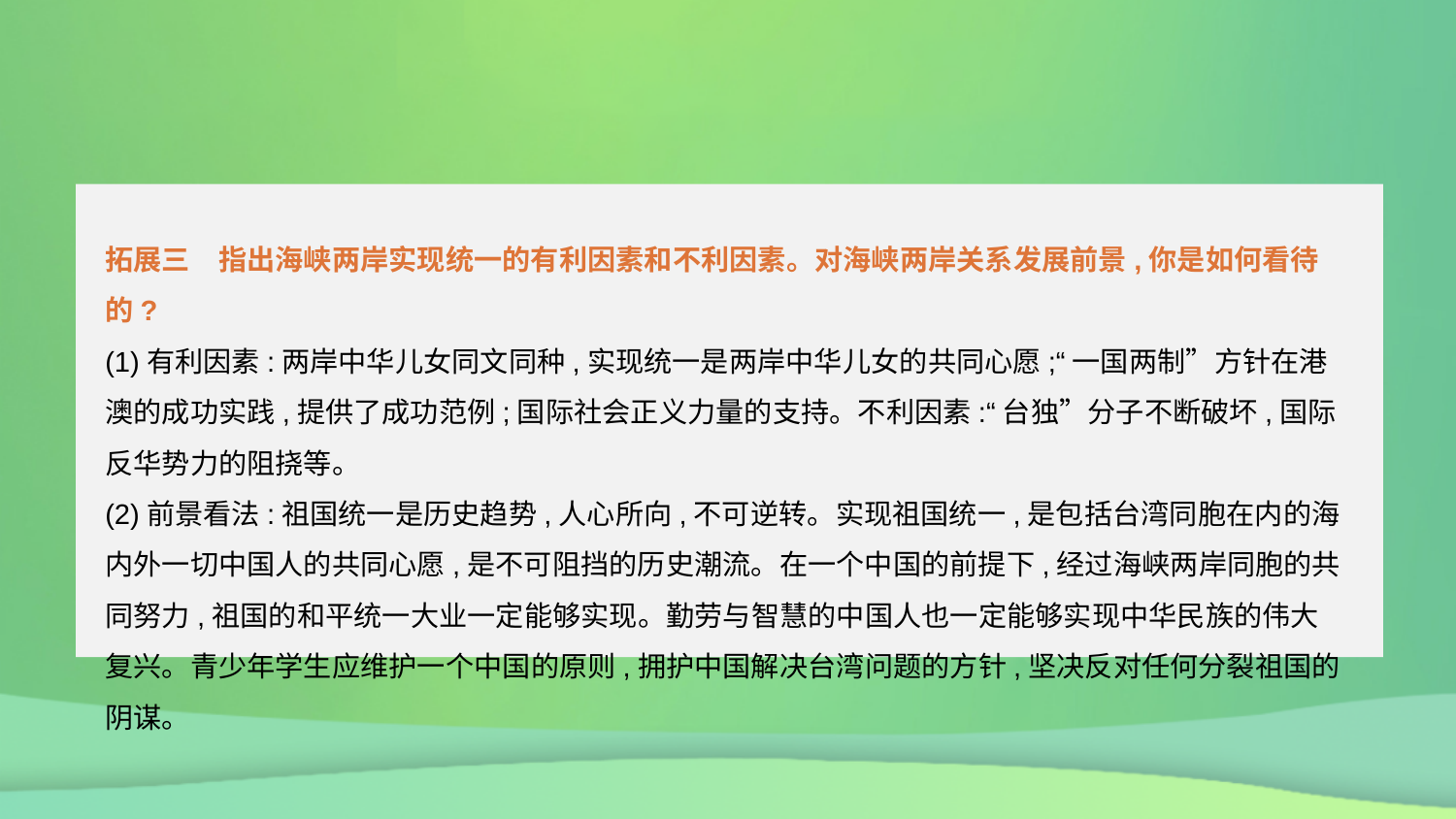

拓展三　指出海峡两岸实现统一的有利因素和不利因素。对海峡两岸关系发展前景,你是如何看待的?
(1)有利因素:两岸中华儿女同文同种,实现统一是两岸中华儿女的共同心愿;“一国两制”方针在港澳的成功实践,提供了成功范例;国际社会正义力量的支持。不利因素:“台独”分子不断破坏,国际反华势力的阻挠等。
(2)前景看法:祖国统一是历史趋势,人心所向,不可逆转。实现祖国统一,是包括台湾同胞在内的海内外一切中国人的共同心愿,是不可阻挡的历史潮流。在一个中国的前提下,经过海峡两岸同胞的共同努力,祖国的和平统一大业一定能够实现。勤劳与智慧的中国人也一定能够实现中华民族的伟大复兴。青少年学生应维护一个中国的原则,拥护中国解决台湾问题的方针,坚决反对任何分裂祖国的阴谋。